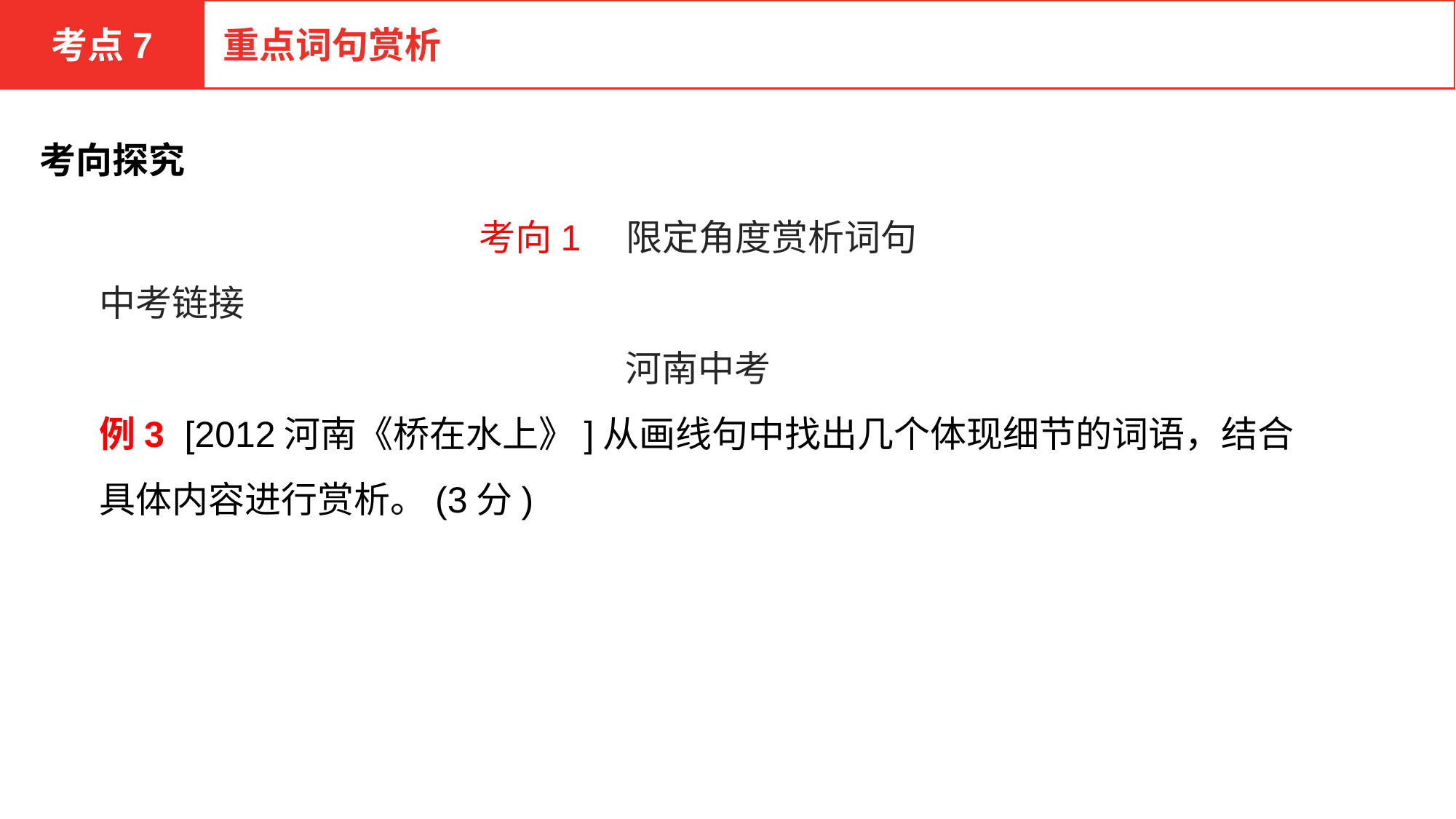

考点7
重点词句赏析
考向探究
考向1　限定角度赏析词句
中考链接
河南中考
例3  [2012河南《桥在水上》]从画线句中找出几个体现细节的词语，结合具体内容进行赏析。(3分)